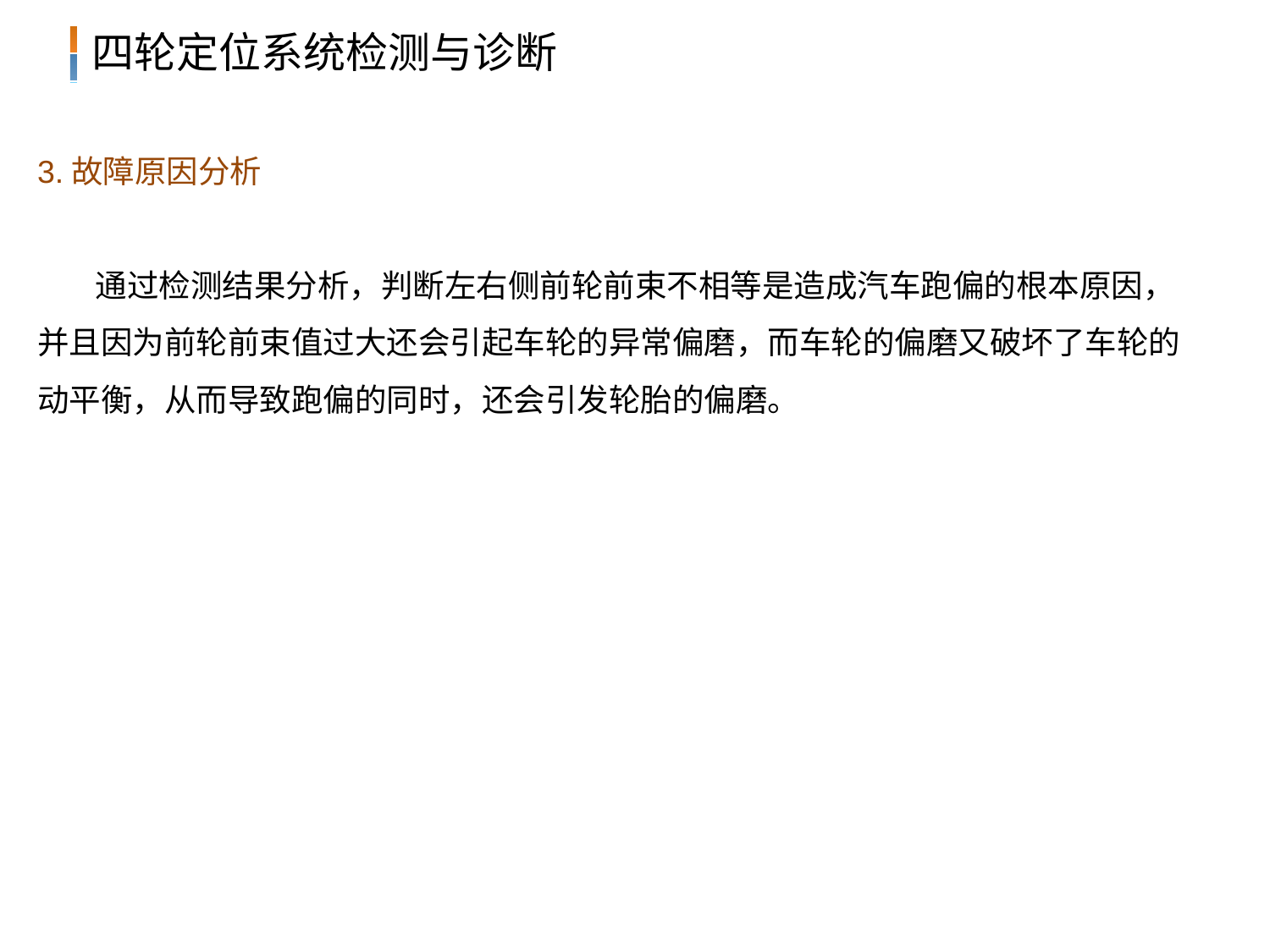

3.故障原因分析

       通过检测结果分析，判断左右侧前轮前束不相等是造成汽车跑偏的根本原因，并且因为前轮前束值过大还会引起车轮的异常偏磨，而车轮的偏磨又破坏了车轮的动平衡，从而导致跑偏的同时，还会引发轮胎的偏磨。